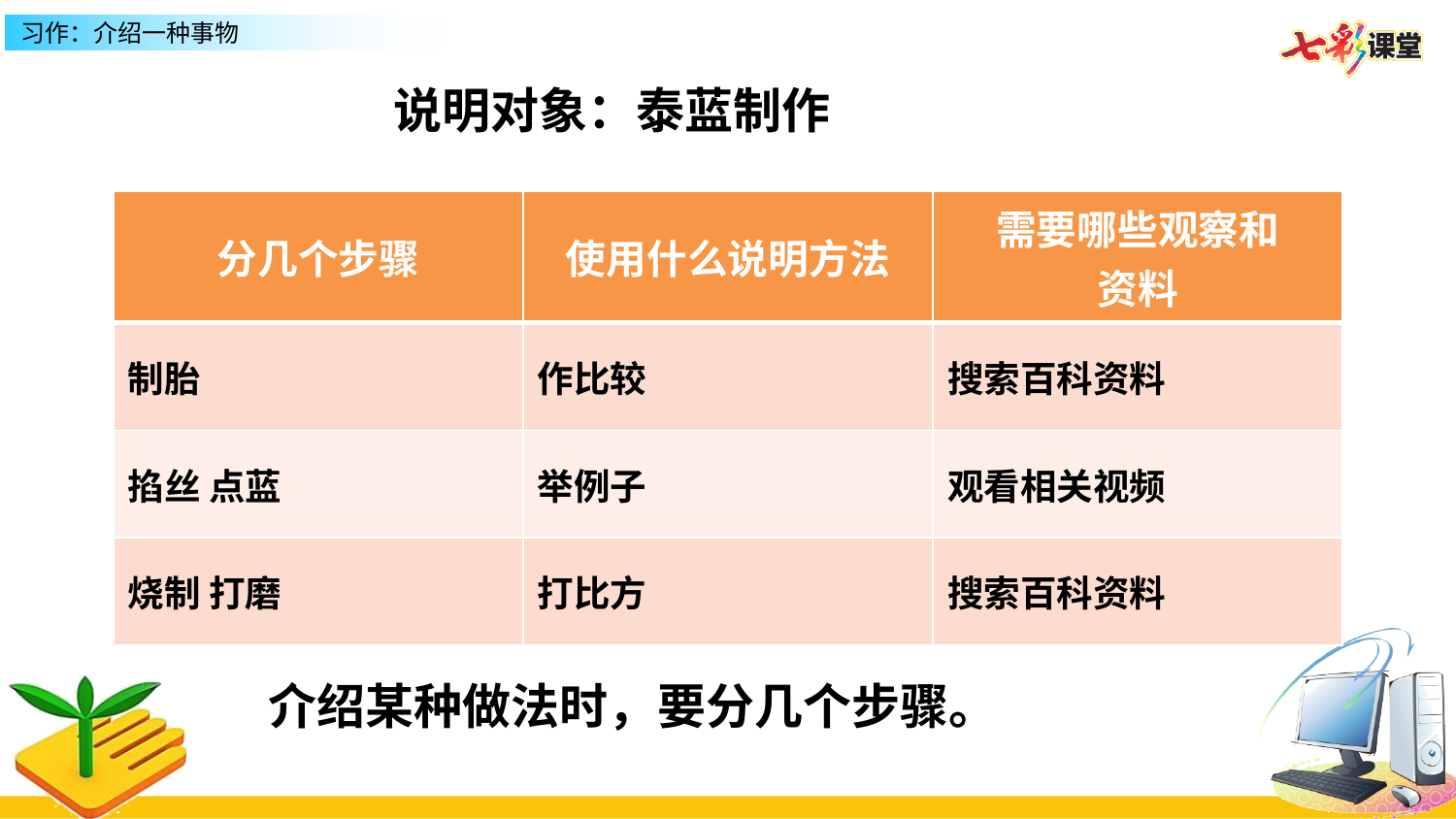

说明对象：泰蓝制作
| 分几个步骤 | 使用什么说明方法 | 需要哪些观察和 资料 |
| --- | --- | --- |
| 制胎 | 作比较 | 搜索百科资料 |
| 掐丝 点蓝 | 举例子 | 观看相关视频 |
| 烧制 打磨 | 打比方 | 搜索百科资料 |
介绍某种做法时，要分几个步骤。